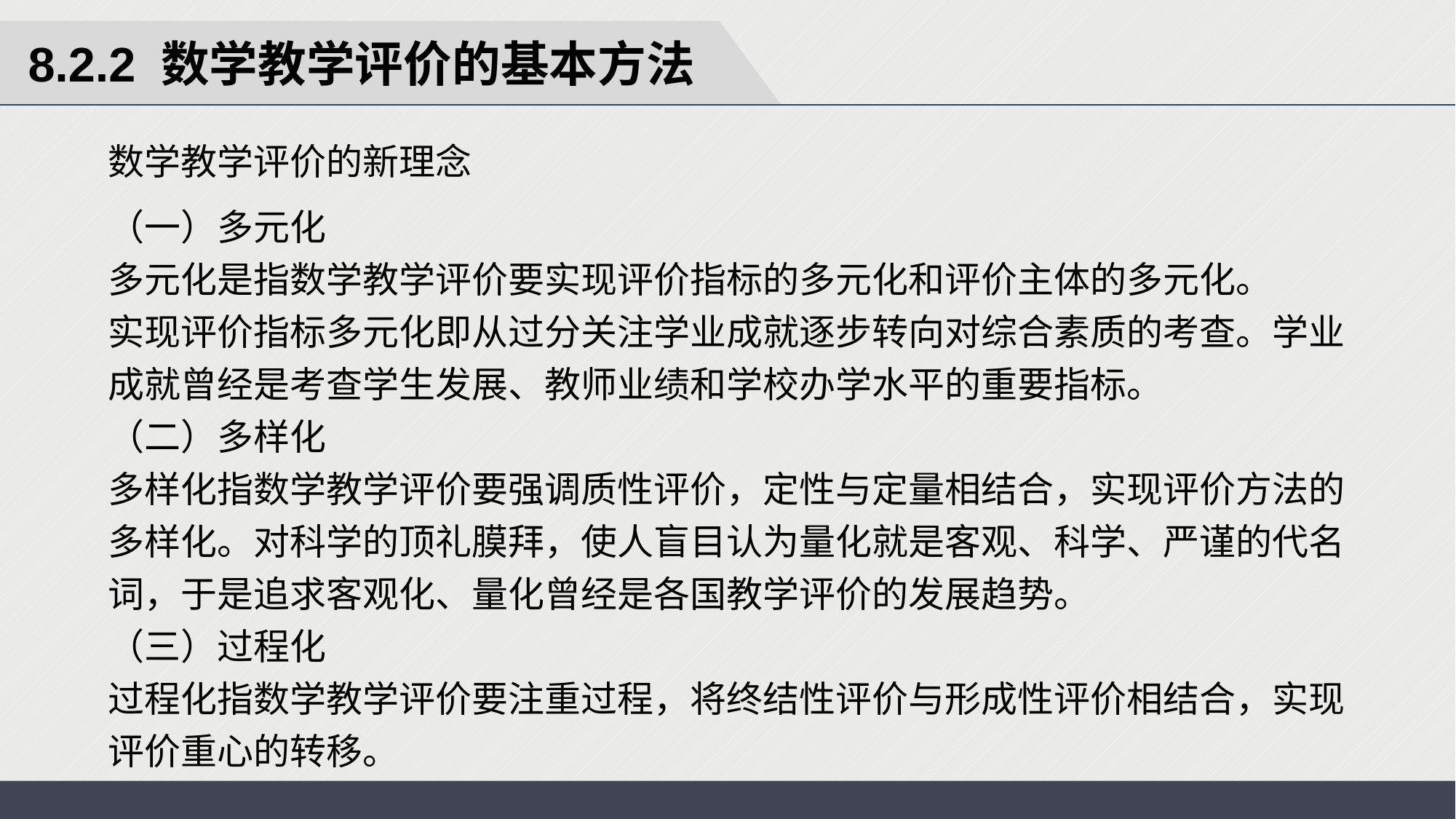

8.2.2 数学教学评价的基本方法
数学教学评价的新理念
（一）多元化
多元化是指数学教学评价要实现评价指标的多元化和评价主体的多元化。
实现评价指标多元化即从过分关注学业成就逐步转向对综合素质的考查。学业成就曾经是考查学生发展、教师业绩和学校办学水平的重要指标。
（二）多样化
多样化指数学教学评价要强调质性评价，定性与定量相结合，实现评价方法的多样化。对科学的顶礼膜拜，使人盲目认为量化就是客观、科学、严谨的代名词，于是追求客观化、量化曾经是各国教学评价的发展趋势。
（三）过程化
过程化指数学教学评价要注重过程，将终结性评价与形成性评价相结合，实现评价重心的转移。